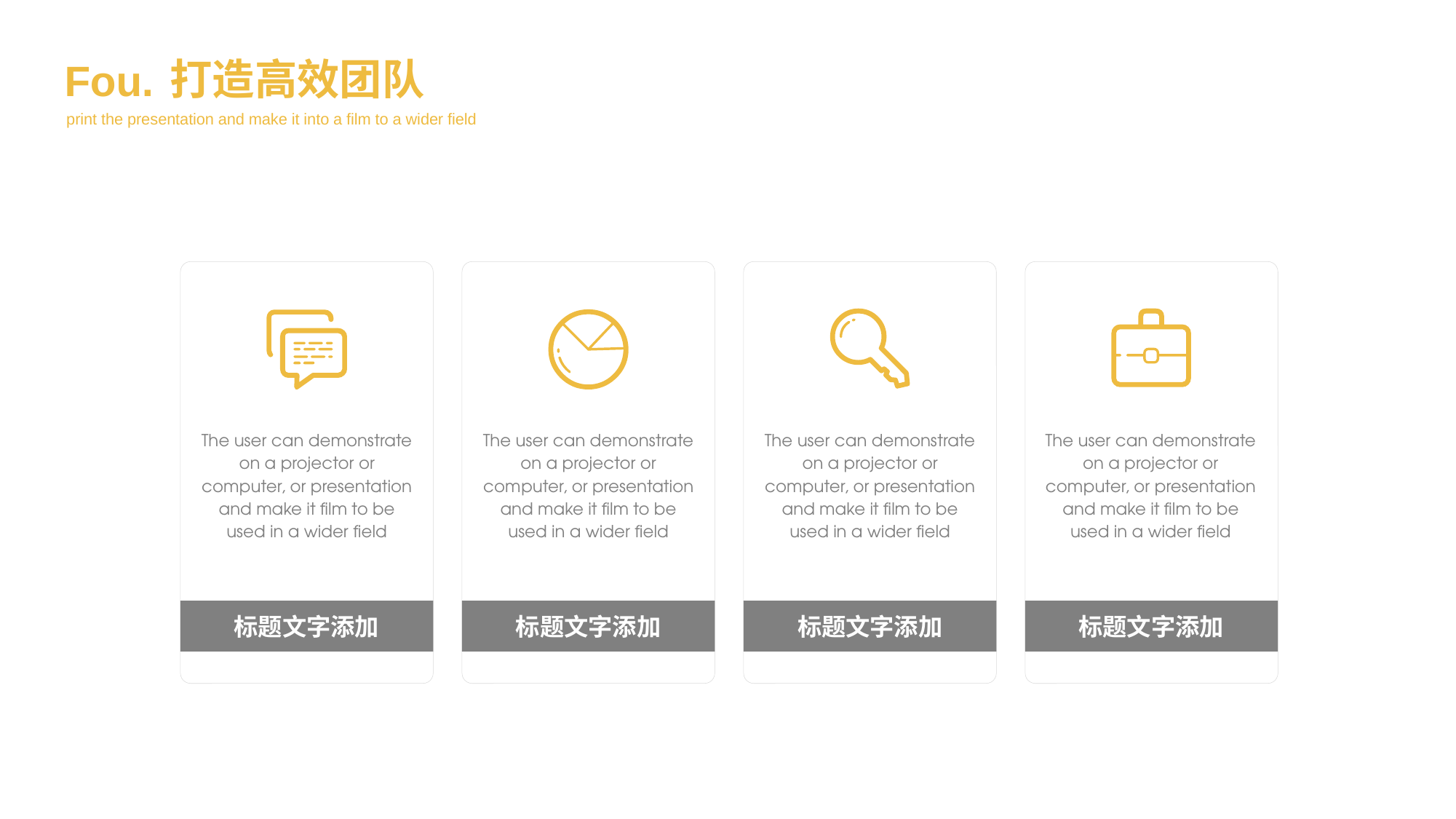

打造高效团队
Fou.
print the presentation and make it into a film to a wider field

The user can demonstrate on a projector or computer, or presentation and make it film to be used in a wider field

标题文字添加

The user can demonstrate on a projector or computer, or presentation and make it film to be used in a wider field

标题文字添加

The user can demonstrate on a projector or computer, or presentation and make it film to be used in a wider field

标题文字添加

The user can demonstrate on a projector or computer, or presentation and make it film to be used in a wider field

标题文字添加